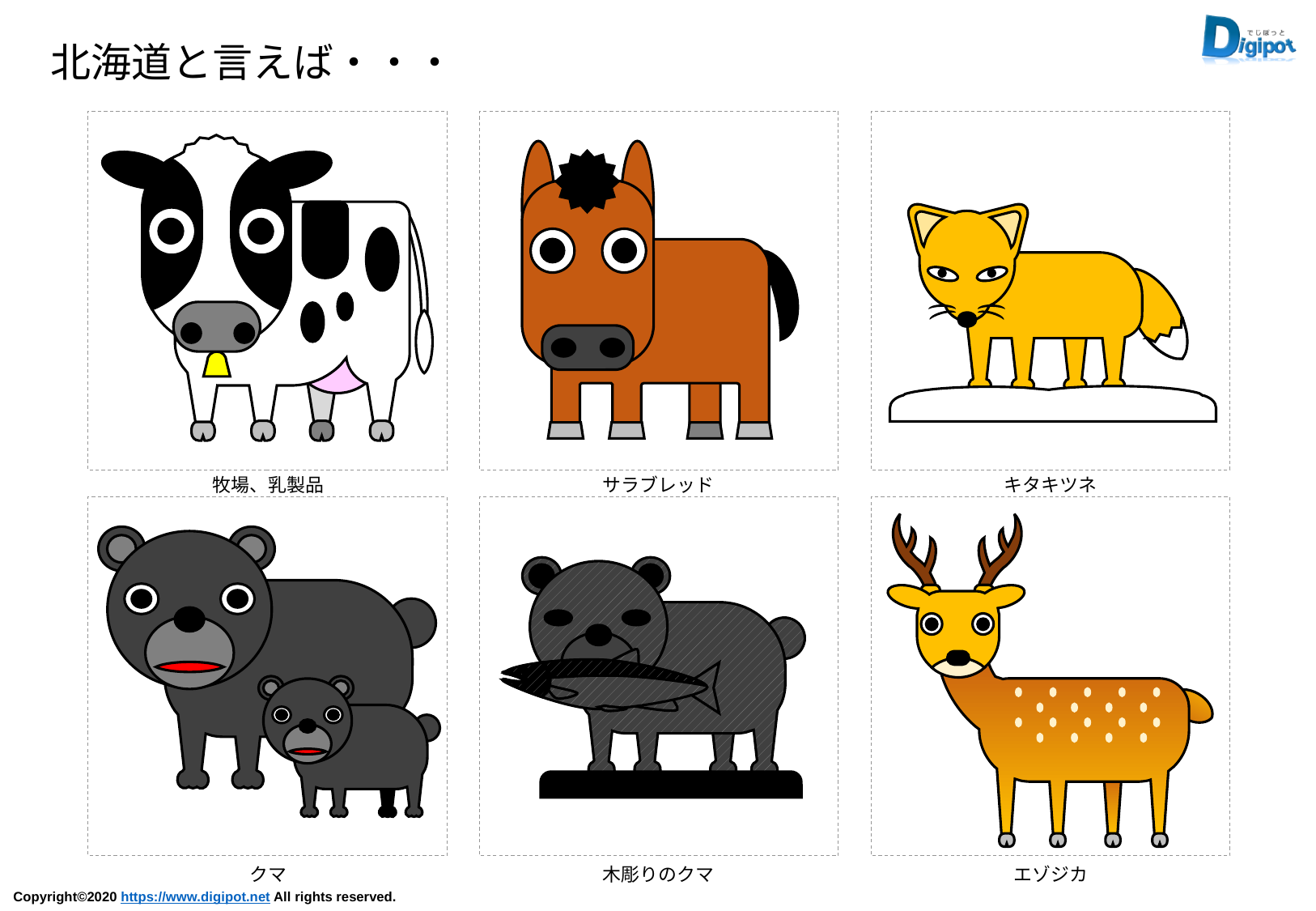

北海道と言えば・・・

牧場、乳製品
サラブレッド
キタキツネ

クマ
木彫りのクマ
エゾジカ